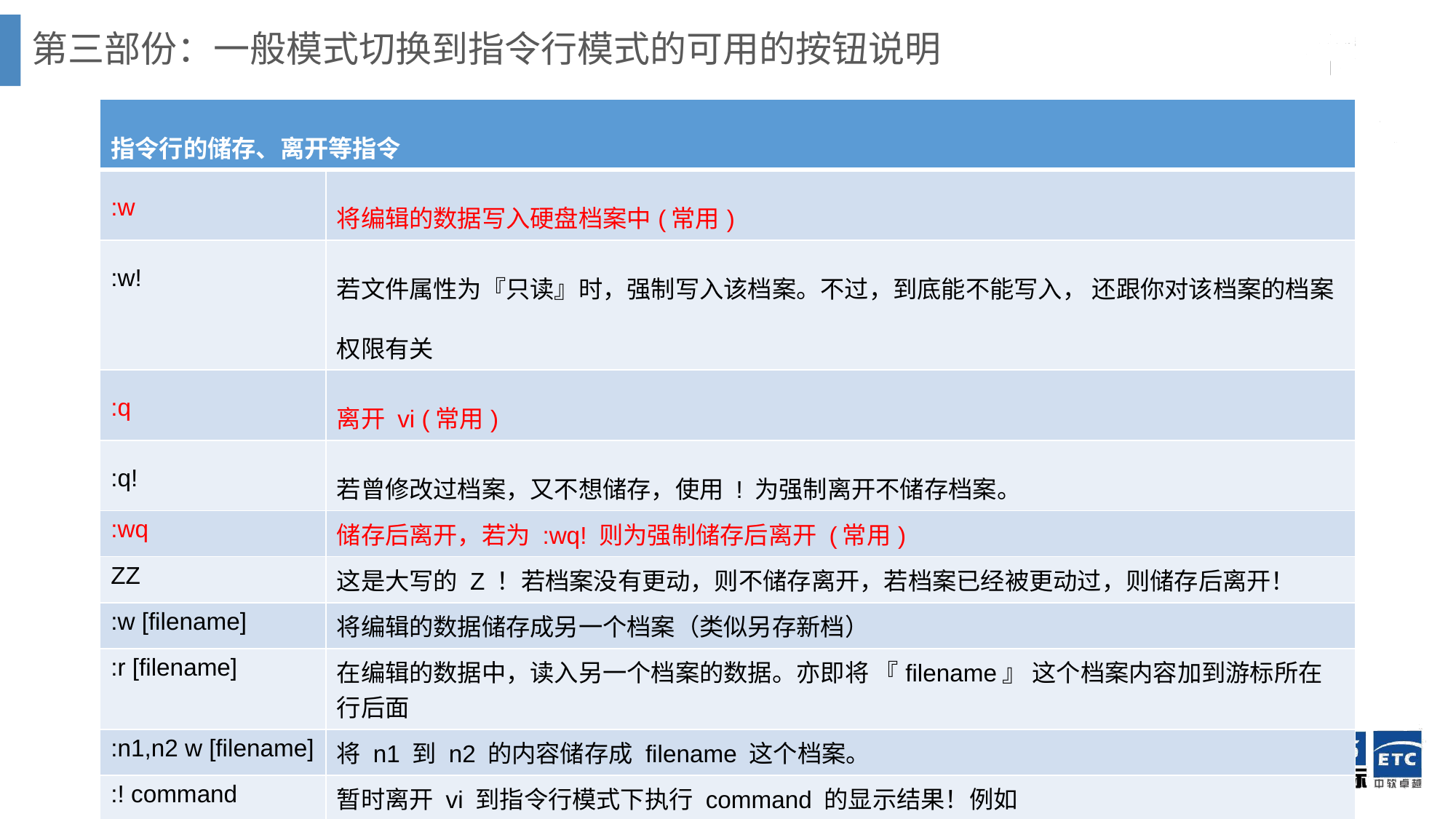

# 第三部份：一般模式切换到指令行模式的可用的按钮说明
| 指令行的储存、离开等指令 |  |
| --- | --- |
| :w | 将编辑的数据写入硬盘档案中(常用) |
| :w! | 若文件属性为『只读』时，强制写入该档案。不过，到底能不能写入， 还跟你对该档案的档案权限有关 |
| :q | 离开 vi (常用) |
| :q! | 若曾修改过档案，又不想储存，使用 ! 为强制离开不储存档案。 |
| :wq | 储存后离开，若为 :wq! 则为强制储存后离开 (常用) |
| ZZ | 这是大写的 Z ！若档案没有更动，则不储存离开，若档案已经被更动过，则储存后离开！ |
| :w [filename] | 将编辑的数据储存成另一个档案（类似另存新档） |
| :r [filename] | 在编辑的数据中，读入另一个档案的数据。亦即将 『filename』 这个档案内容加到游标所在行后面 |
| :n1,n2 w [filename] | 将 n1 到 n2 的内容储存成 filename 这个档案。 |
| :! command | 暂时离开 vi 到指令行模式下执行 command 的显示结果！例如 『:! ls /home』即可在 vi 当中察看 /home 底下以 ls 输出的档案信息！ |